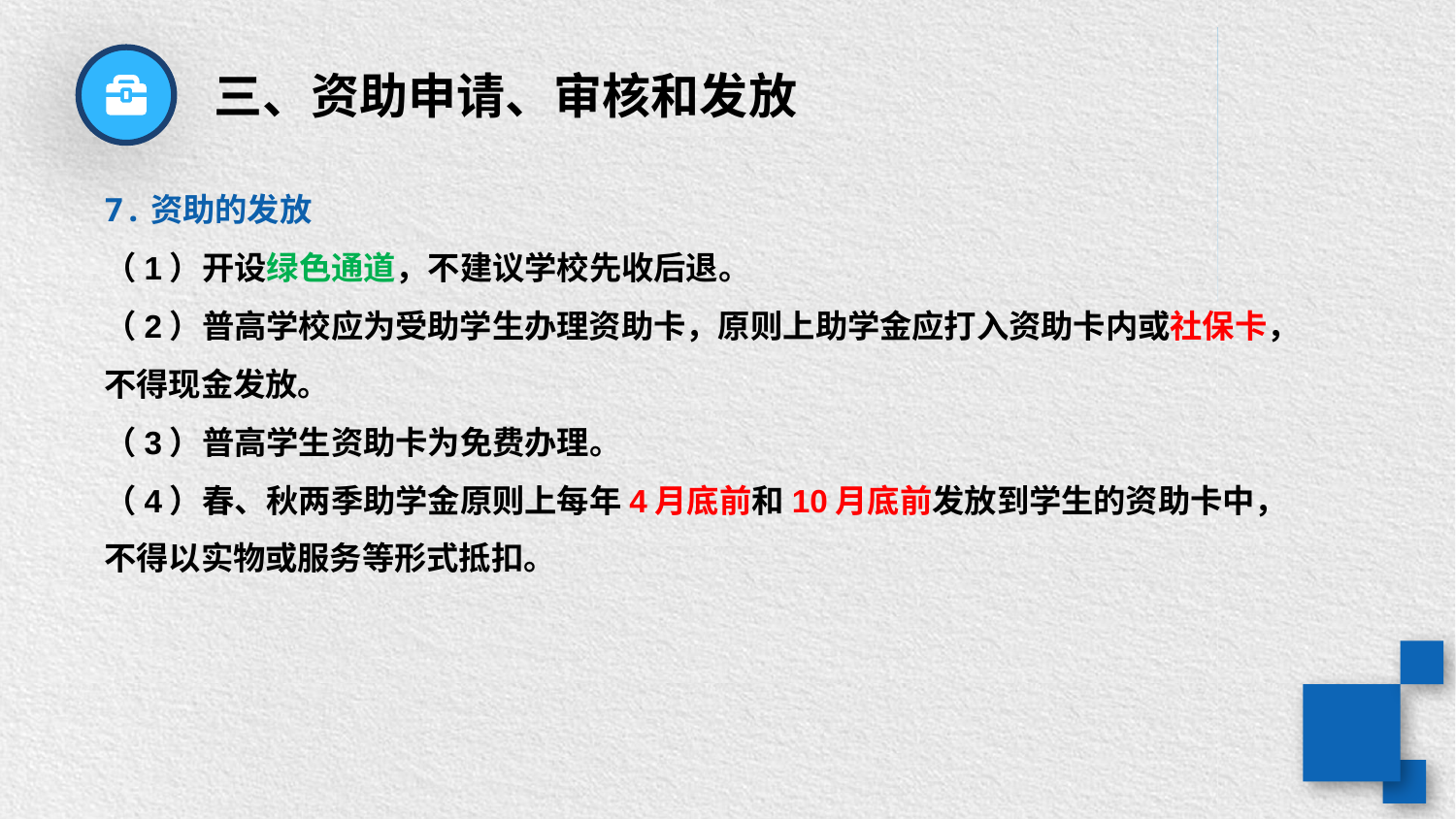

三、资助申请、审核和发放

7.资助的发放
（1）开设绿色通道，不建议学校先收后退。
（2）普高学校应为受助学生办理资助卡，原则上助学金应打入资助卡内或社保卡，不得现金发放。
（3）普高学生资助卡为免费办理。
（4）春、秋两季助学金原则上每年4月底前和10月底前发放到学生的资助卡中，不得以实物或服务等形式抵扣。